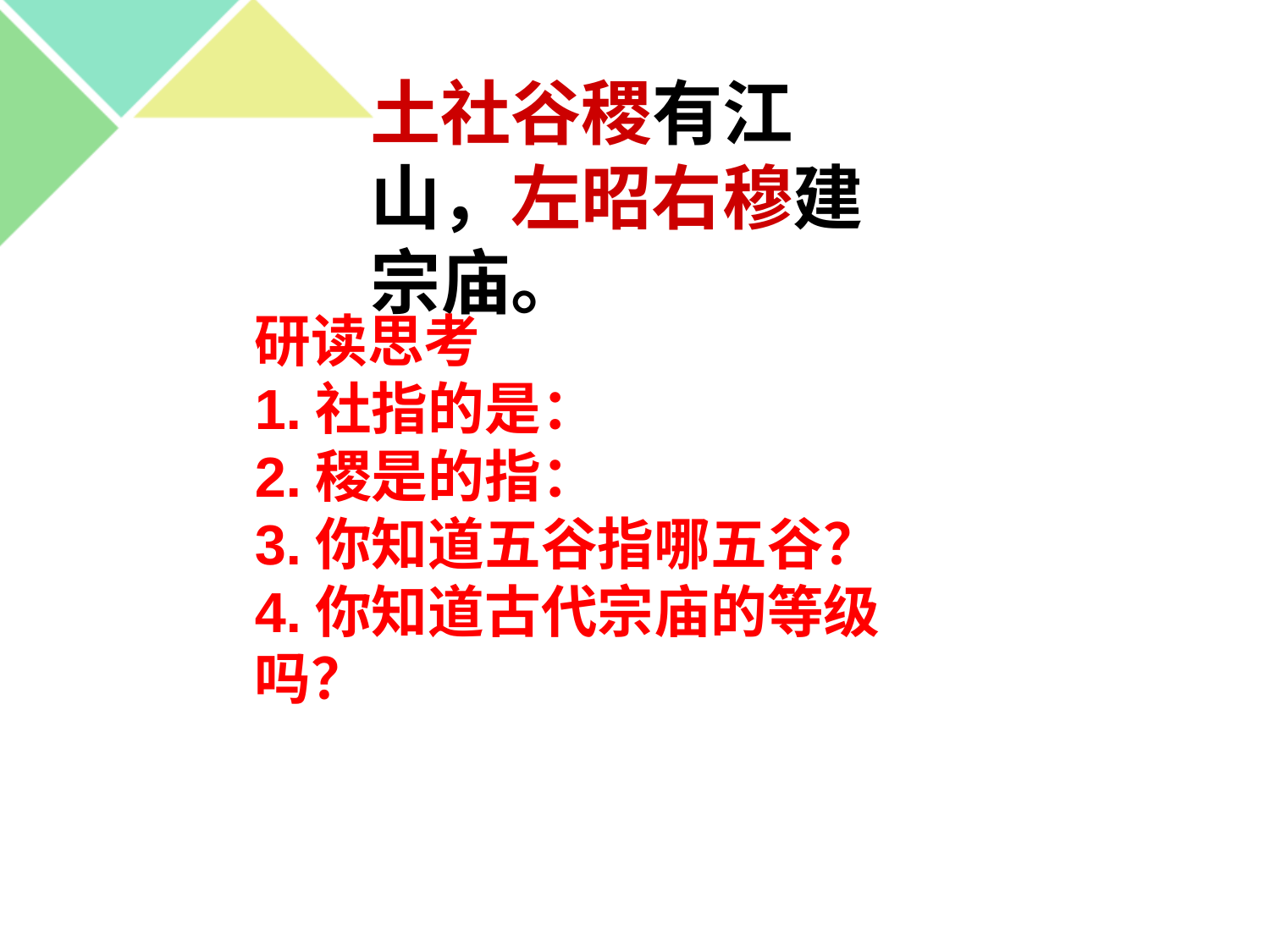

土社谷稷有江山，左昭右穆建宗庙。

研读思考
1.社指的是：
2.稷是的指：
3.你知道五谷指哪五谷？
4.你知道古代宗庙的等级吗？